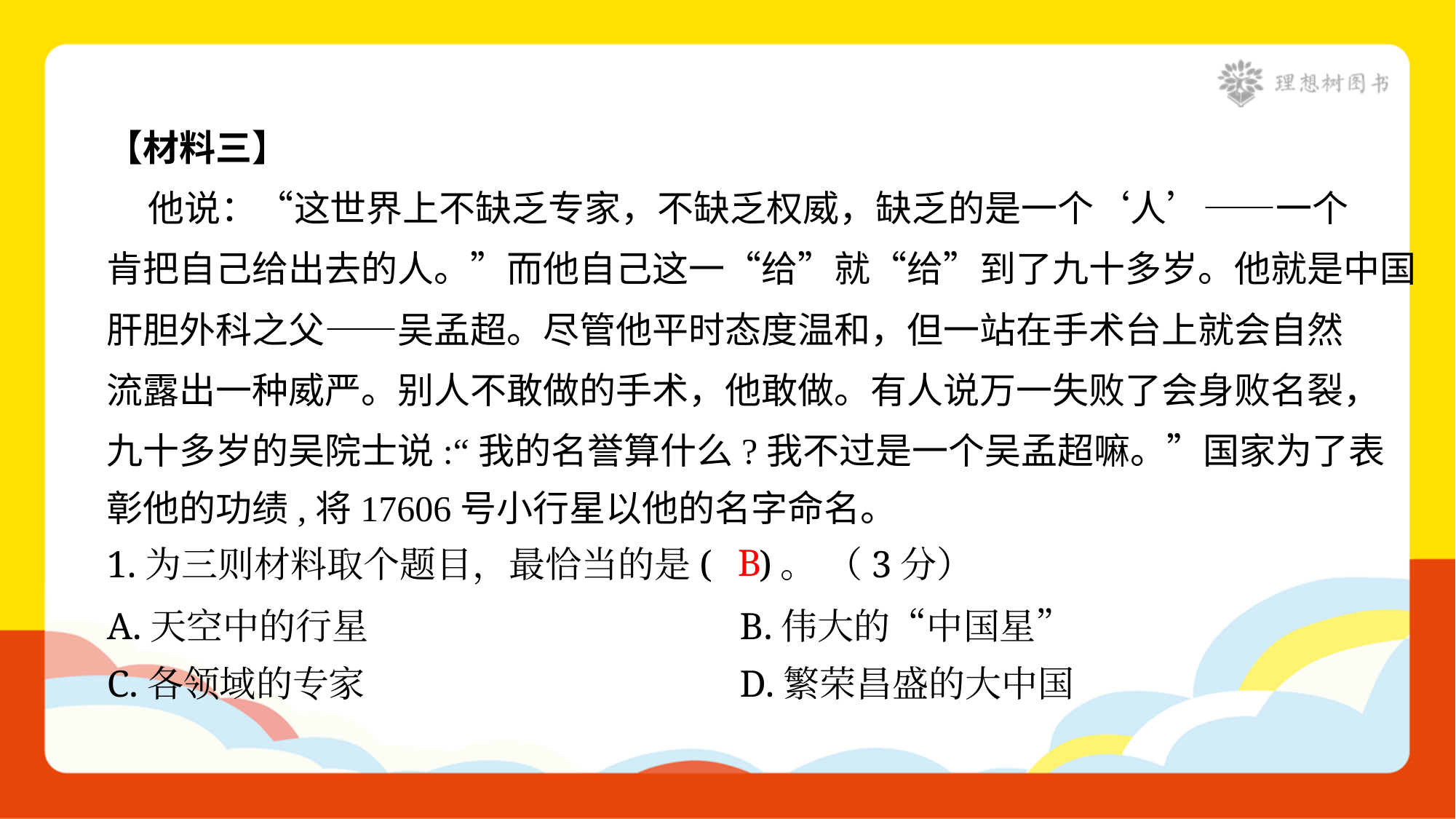

【材料三】
    他说：“这世界上不缺乏专家，不缺乏权威，缺乏的是一个‘人’——一个
肯把自己给出去的人。”而他自己这一“给”就“给”到了九十多岁。他就是中国
肝胆外科之父——吴孟超。尽管他平时态度温和，但一站在手术台上就会自然
流露出一种威严。别人不敢做的手术，他敢做。有人说万一失败了会身败名裂，
九十多岁的吴院士说:“我的名誉算什么?我不过是一个吴孟超嘛。”国家为了表
彰他的功绩,将17606号小行星以他的名字命名。
B
1.为三则材料取个题目，最恰当的是(     )。 （3分）
A.天空中的行星	B.伟大的“中国星”
C.各领域的专家	D.繁荣昌盛的大中国